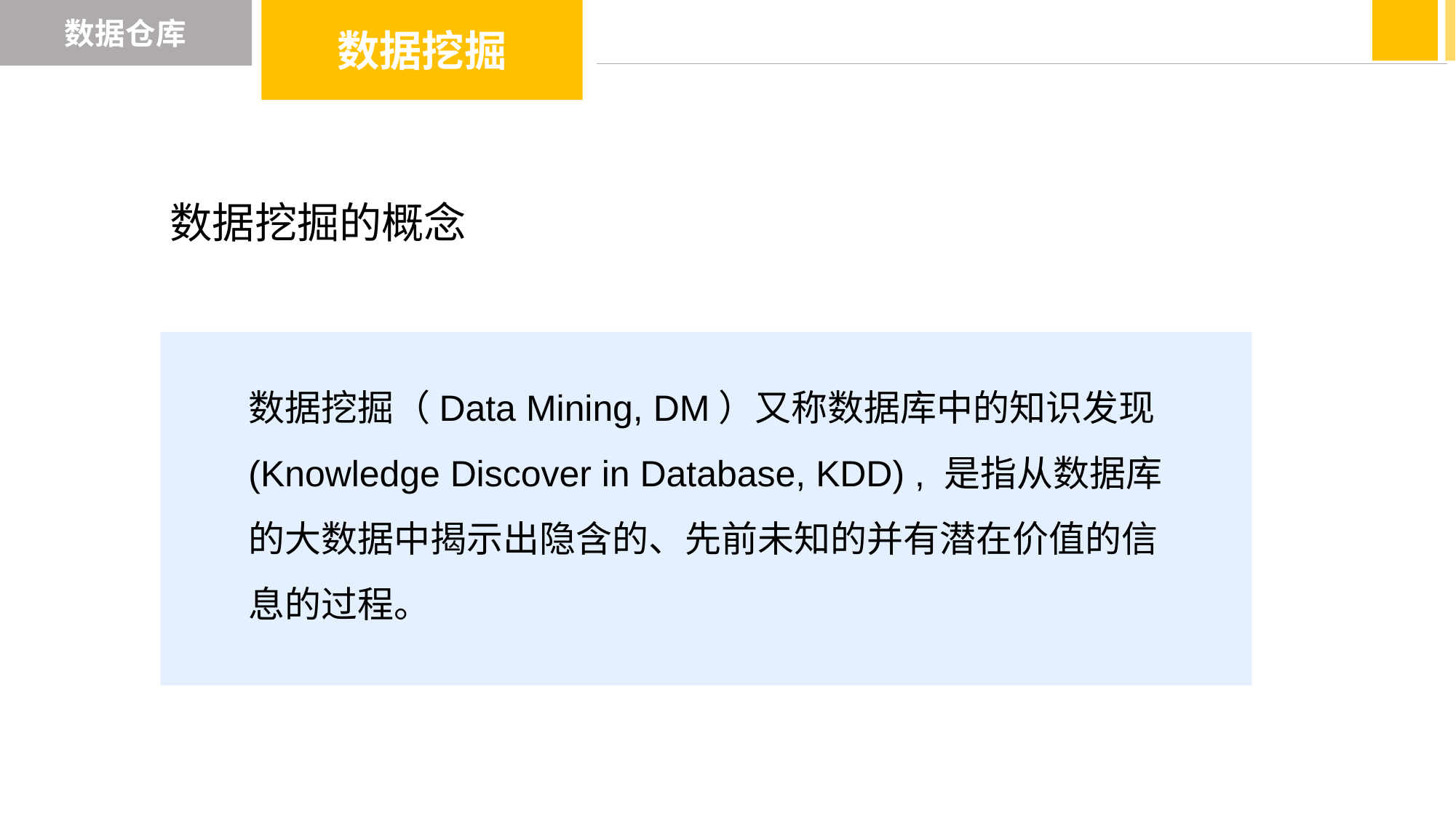

数据仓库
数据挖掘

数据挖掘的概念

数据挖掘（Data Mining, DM）又称数据库中的知识发现(Knowledge Discover in Database, KDD) , 是指从数据库的大数据中揭示出隐含的、先前未知的并有潜在价值的信息的过程。